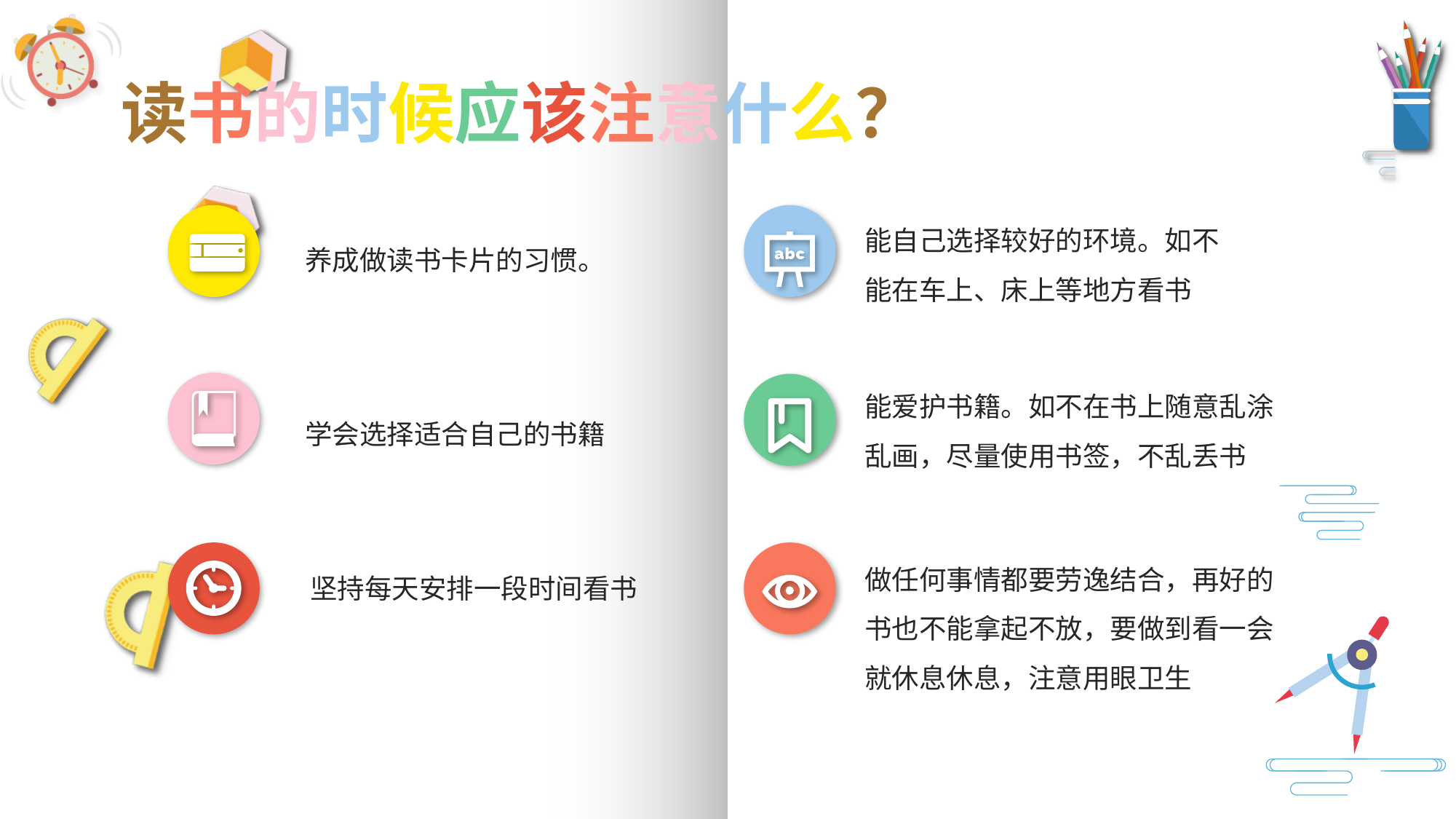

读书的时候应该注意什么？
能自己选择较好的环境。如不能在车上、床上等地方看书

养成做读书卡片的习惯。

能爱护书籍。如不在书上随意乱涂乱画，尽量使用书签，不乱丢书

学会选择适合自己的书籍
做任何事情都要劳逸结合，再好的书也不能拿起不放，要做到看一会就休息休息，注意用眼卫生

坚持每天安排一段时间看书